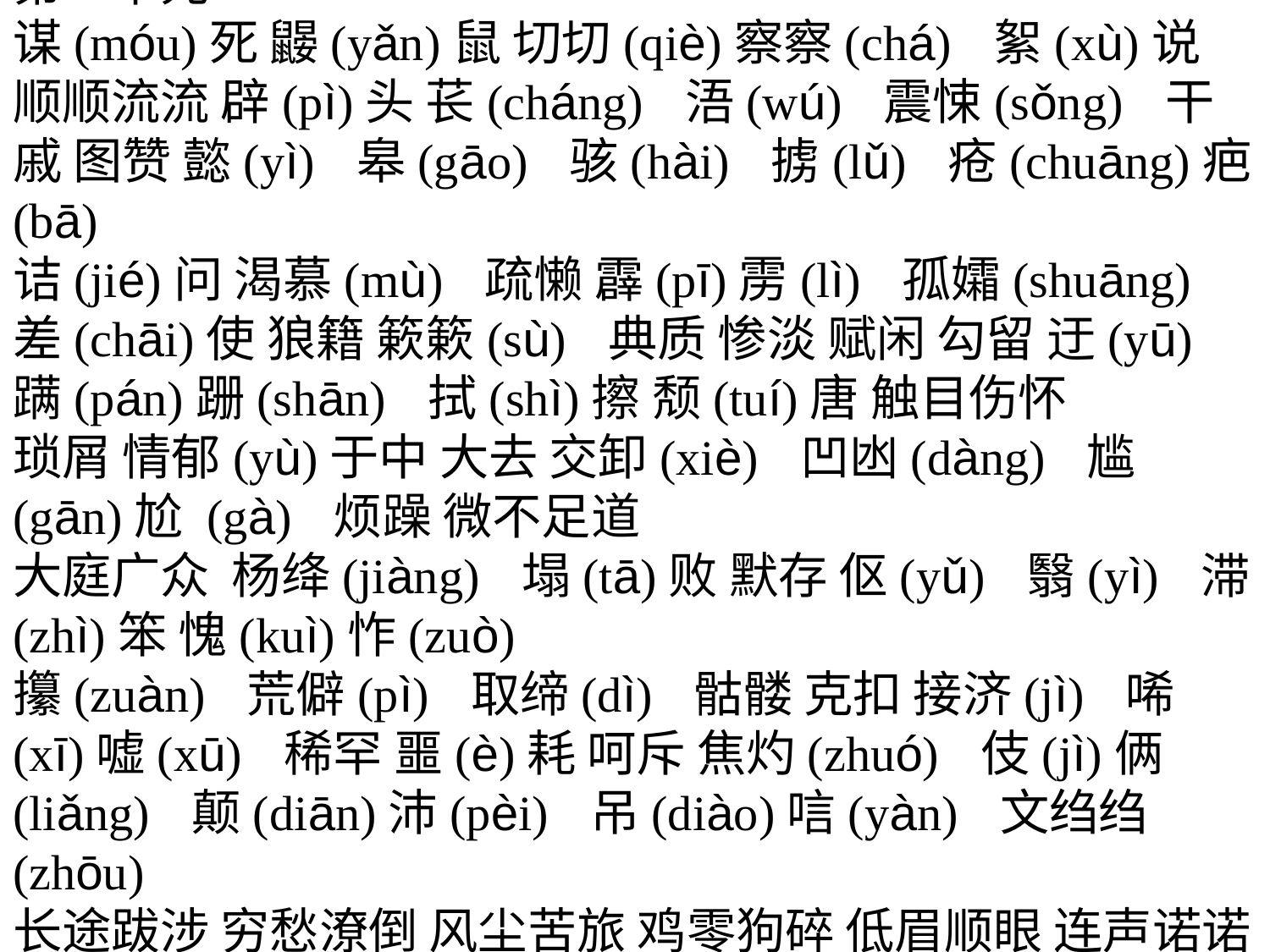

第二单元
谋(móu)死 鼹(yǎn)鼠 切切(qiè)察察(chá) 絮(xù)说 顺顺流流 辟(pì)头 苌(cháng) 浯(wú) 震悚(sǒng) 干戚 图赞 懿(yì) 皋(gāo) 骇(hài) 掳(lǔ) 疮(chuāng)疤(bā)
诘(jié)问 渴慕(mù) 疏懒 霹(pī)雳(lì) 孤孀(shuāng) 差(chāi)使 狼籍 簌簌(sù) 典质 惨淡 赋闲 勾留 迂(yū) 蹒(pán)跚(shān) 拭(shì)擦 颓(tuí)唐 触目伤怀
琐屑 情郁(yù)于中 大去 交卸(xiè) 凹凼(dàng) 尴(gān)尬 (gà) 烦躁 微不足道
大庭广众  杨绛(jiàng) 塌(tā)败 默存 伛(yǔ) 翳(yì) 滞(zhì)笨 愧(kuì)怍(zuò)
攥(zuàn) 荒僻(pì) 取缔(dì) 骷髅 克扣 接济(jì) 唏(xī)嘘(xū) 稀罕 噩(è)耗 呵斥 焦灼(zhuó) 伎(jì)俩(liǎng) 颠(diān)沛(pèi) 吊(diào)唁(yàn) 文绉绉(zhōu)
长途跋涉 穷愁潦倒 风尘苦旅 鸡零狗碎 低眉顺眼 连声诺诺 生死祸福